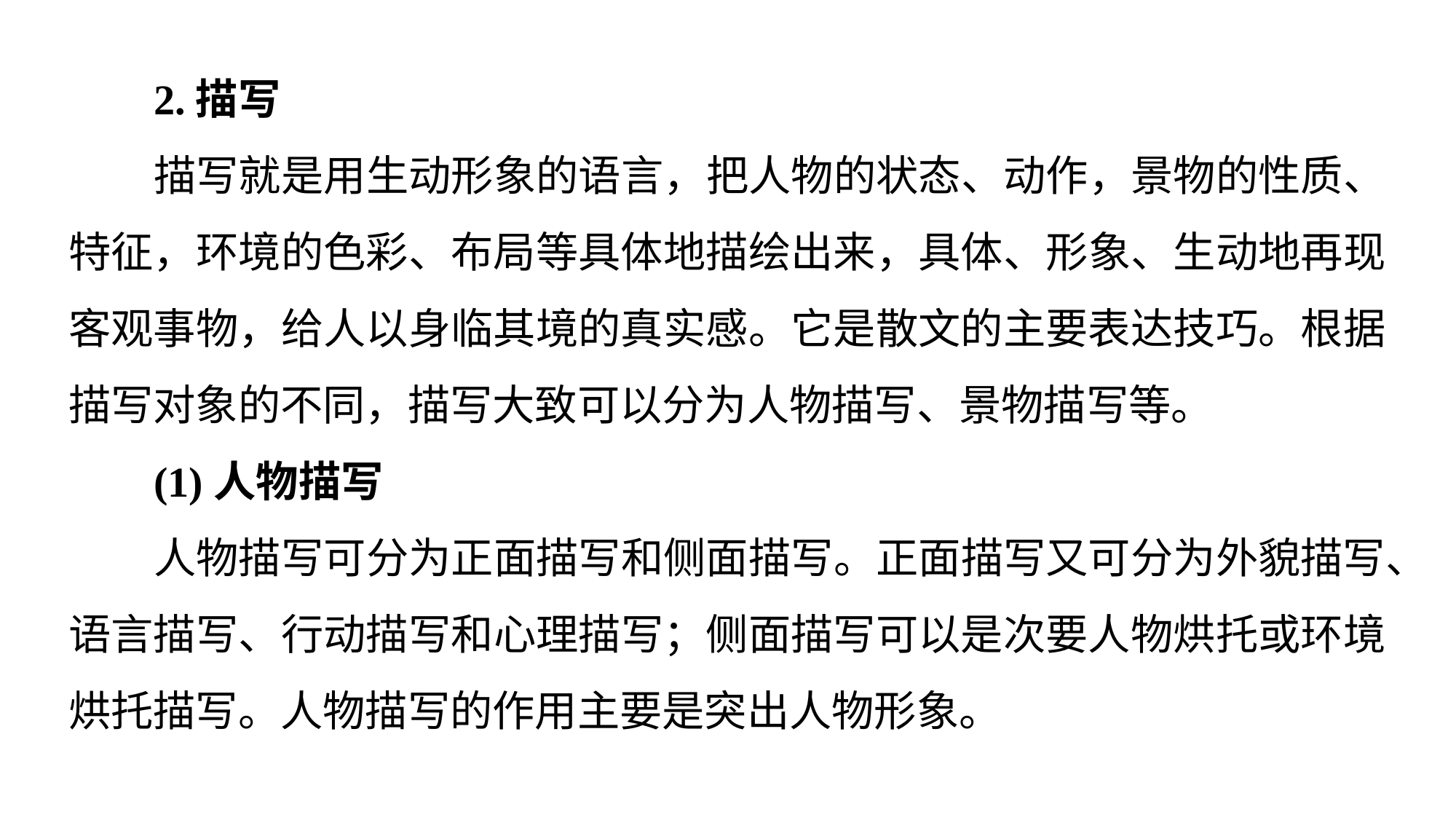

2.描写
描写就是用生动形象的语言，把人物的状态、动作，景物的性质、特征，环境的色彩、布局等具体地描绘出来，具体、形象、生动地再现客观事物，给人以身临其境的真实感。它是散文的主要表达技巧。根据描写对象的不同，描写大致可以分为人物描写、景物描写等。
(1)人物描写
人物描写可分为正面描写和侧面描写。正面描写又可分为外貌描写、语言描写、行动描写和心理描写；侧面描写可以是次要人物烘托或环境烘托描写。人物描写的作用主要是突出人物形象。